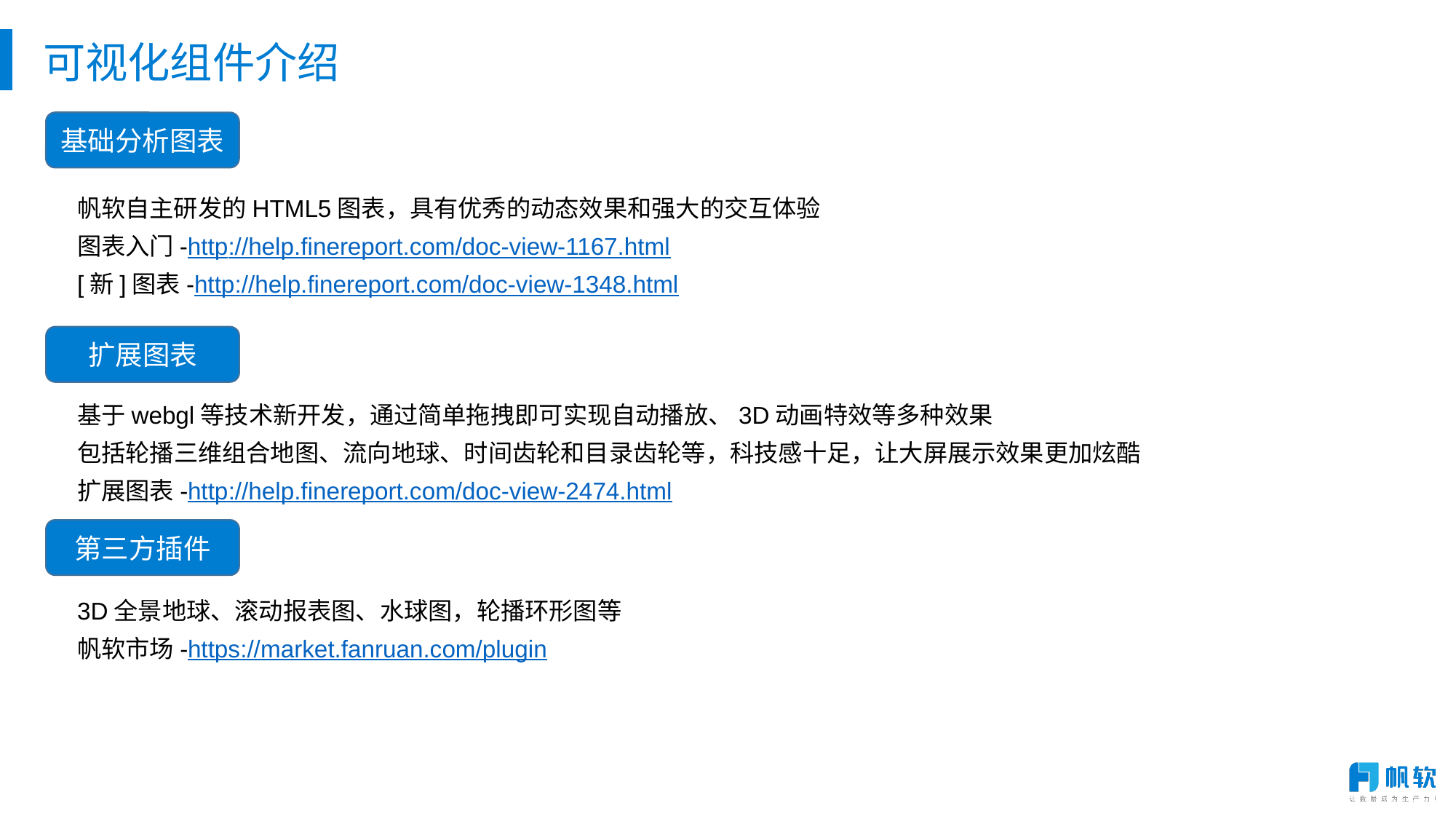

可视化组件介绍
基础分析图表
帆软自主研发的HTML5图表，具有优秀的动态效果和强大的交互体验
图表入门-http://help.finereport.com/doc-view-1167.html
[新]图表-http://help.finereport.com/doc-view-1348.html
扩展图表
基于webgl等技术新开发，通过简单拖拽即可实现自动播放、3D动画特效等多种效果
包括轮播三维组合地图、流向地球、时间齿轮和目录齿轮等，科技感十足，让大屏展示效果更加炫酷
扩展图表-http://help.finereport.com/doc-view-2474.html
第三方插件
3D全景地球、滚动报表图、水球图，轮播环形图等
帆软市场-https://market.fanruan.com/plugin